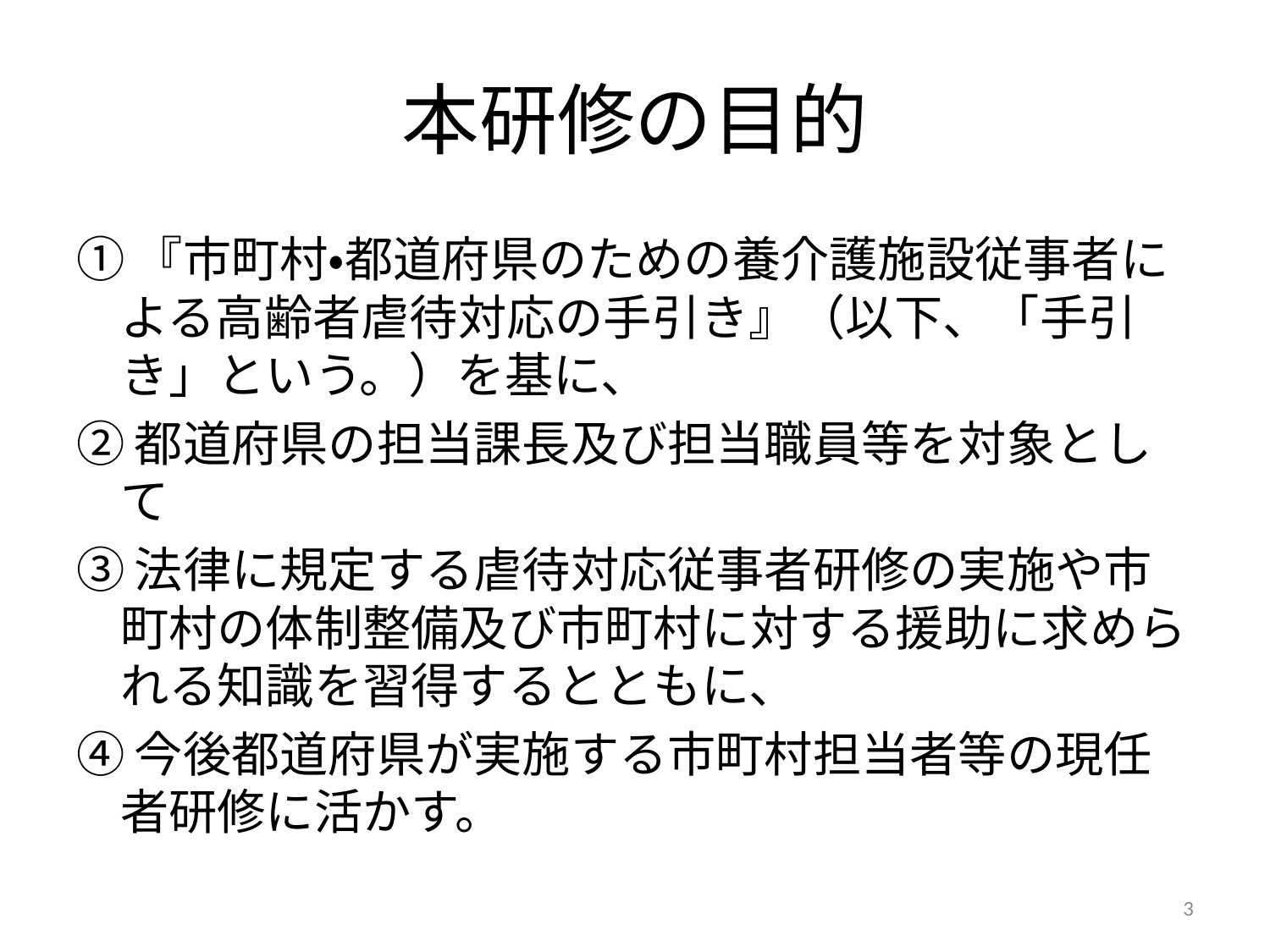

# 本研修の目的
①『市町村・都道府県のための養介護施設従事者による高齢者虐待対応の手引き』（以下、「手引き」という。）を基に、
②都道府県の担当課長及び担当職員等を対象として
③法律に規定する虐待対応従事者研修の実施や市町村の体制整備及び市町村に対する援助に求められる知識を習得するとともに、
④今後都道府県が実施する市町村担当者等の現任者研修に活かす。

3